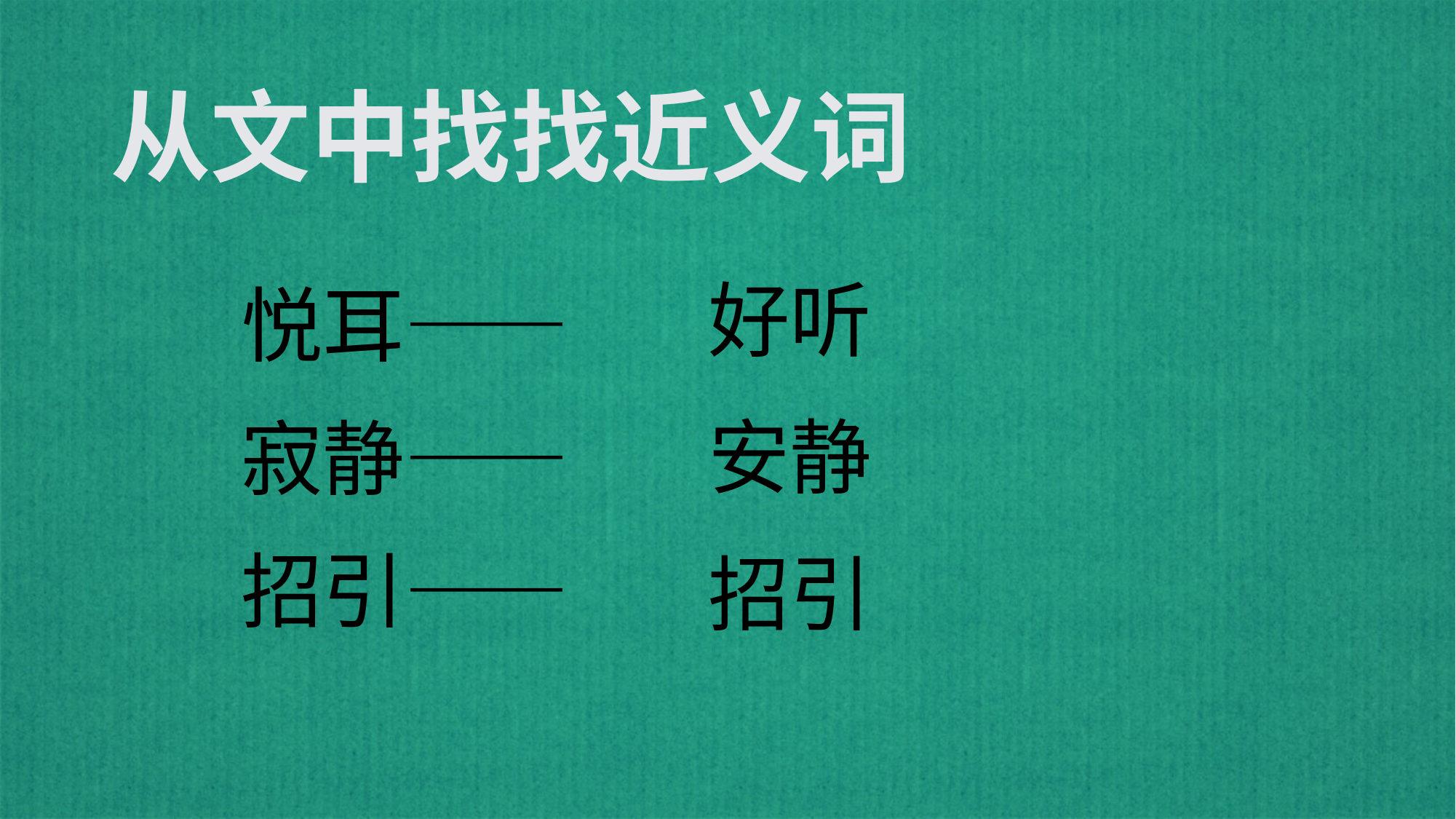

# 从文中找找近义词
      悦耳——
      寂静——
      招引——
好听
安静
招引